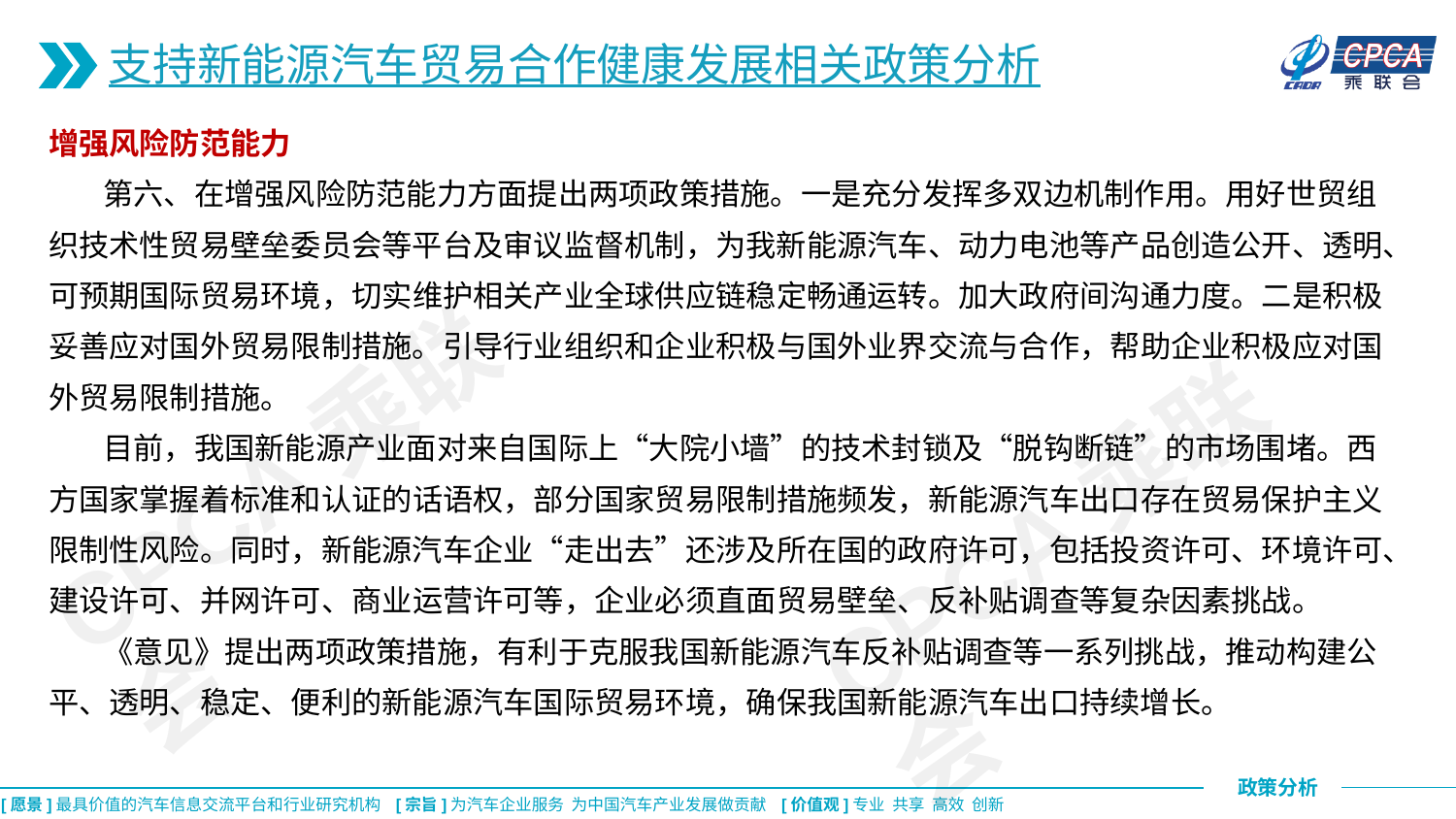

支持新能源汽车贸易合作健康发展相关政策分析
增强风险防范能力
       第六、在增强风险防范能力方面提出两项政策措施。一是充分发挥多双边机制作用。用好世贸组织技术性贸易壁垒委员会等平台及审议监督机制，为我新能源汽车、动力电池等产品创造公开、透明、可预期国际贸易环境，切实维护相关产业全球供应链稳定畅通运转。加大政府间沟通力度。二是积极妥善应对国外贸易限制措施。引导行业组织和企业积极与国外业界交流与合作，帮助企业积极应对国外贸易限制措施。
       目前，我国新能源产业面对来自国际上“大院小墙”的技术封锁及“脱钩断链”的市场围堵。西方国家掌握着标准和认证的话语权，部分国家贸易限制措施频发，新能源汽车出口存在贸易保护主义限制性风险。同时，新能源汽车企业“走出去”还涉及所在国的政府许可，包括投资许可、环境许可、建设许可、并网许可、商业运营许可等，企业必须直面贸易壁垒、反补贴调查等复杂因素挑战。
       《意见》提出两项政策措施，有利于克服我国新能源汽车反补贴调查等一系列挑战，推动构建公平、透明、稳定、便利的新能源汽车国际贸易环境，确保我国新能源汽车出口持续增长。
CPCA乘联会
CPCA乘联会